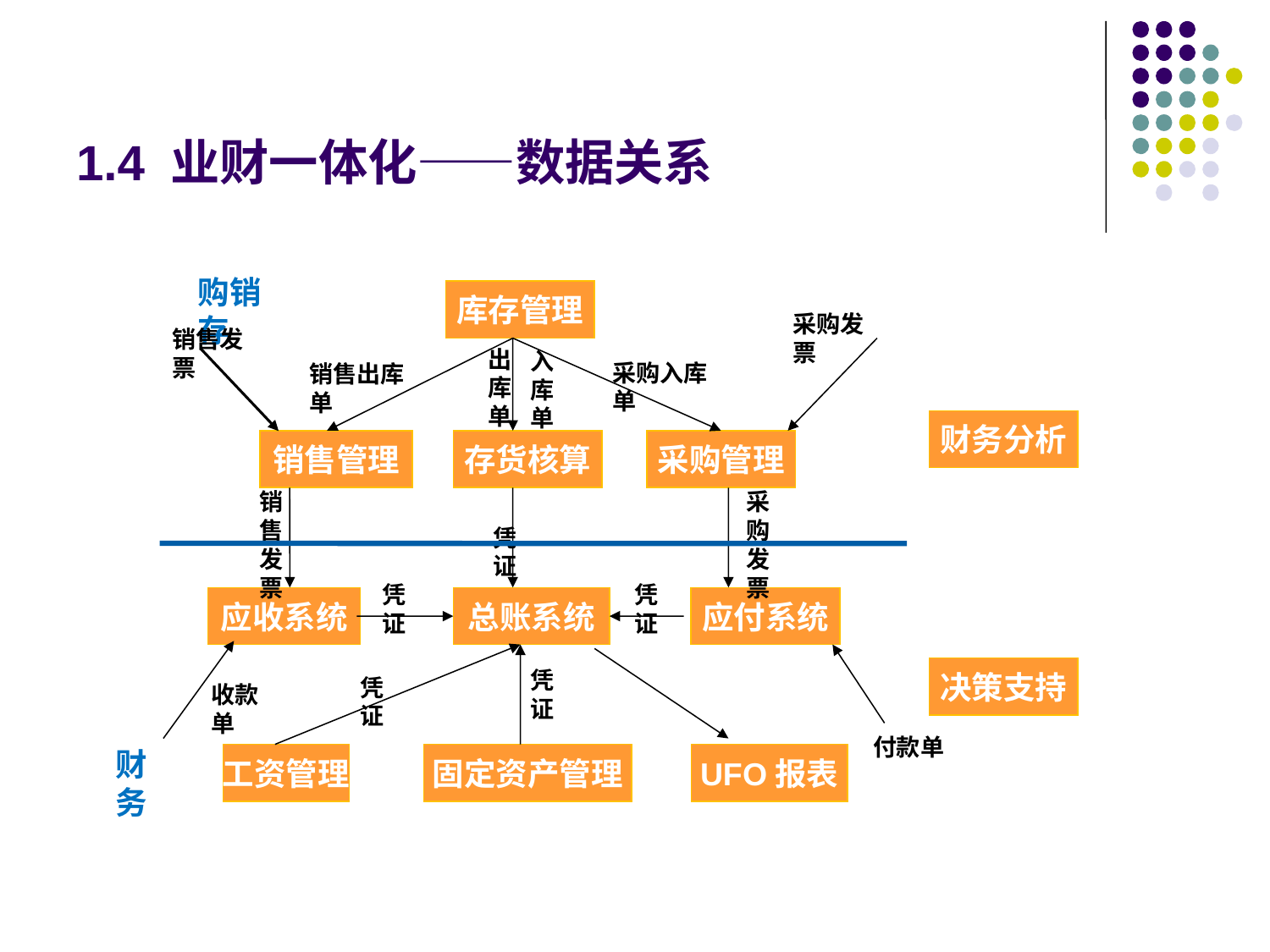

# 1.4 业财一体化——数据关系

购销存
库存管理
采购发票
销售发票

出
库
单

入
库
单

采购入库单
销售出库单
销售管理
存货核算
采购管理
销
售
发
票
采
购
发
票

凭证

凭证
凭证
应收系统
总账系统
应付系统

凭
证
凭证
收款单
付款单
财务
工资管理
固定资产管理
UFO报表
财务分析
决策支持